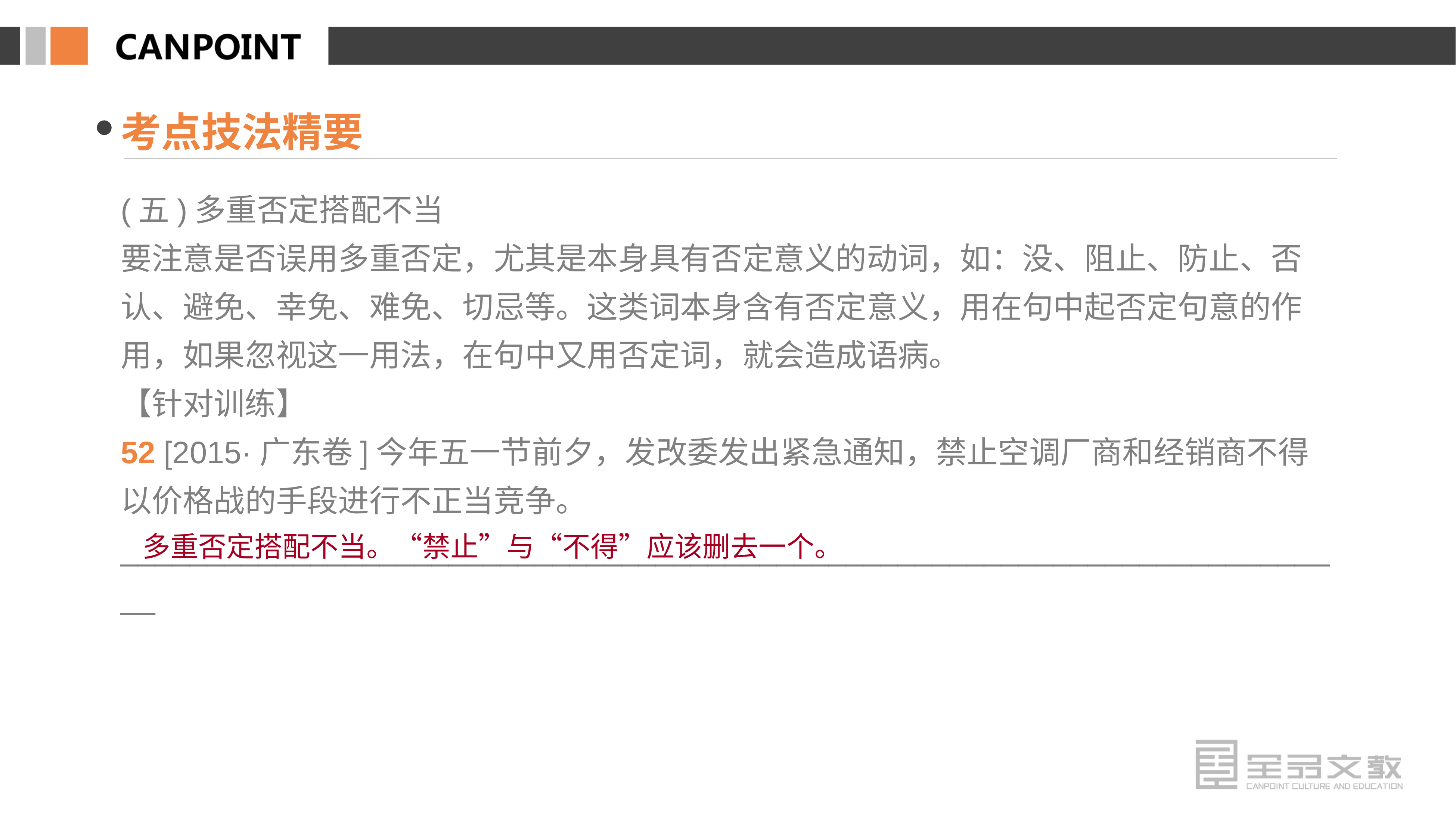

考点技法精要

(五)多重否定搭配不当
要注意是否误用多重否定，尤其是本身具有否定意义的动词，如：没、阻止、防止、否认、避免、幸免、难免、切忌等。这类词本身含有否定意义，用在句中起否定句意的作用，如果忽视这一用法，在句中又用否定词，就会造成语病。
【针对训练】
52 [2015·广东卷]今年五一节前夕，发改委发出紧急通知，禁止空调厂商和经销商不得以价格战的手段进行不正当竞争。
________________________________________________________________________
多重否定搭配不当。“禁止”与“不得”应该删去一个。